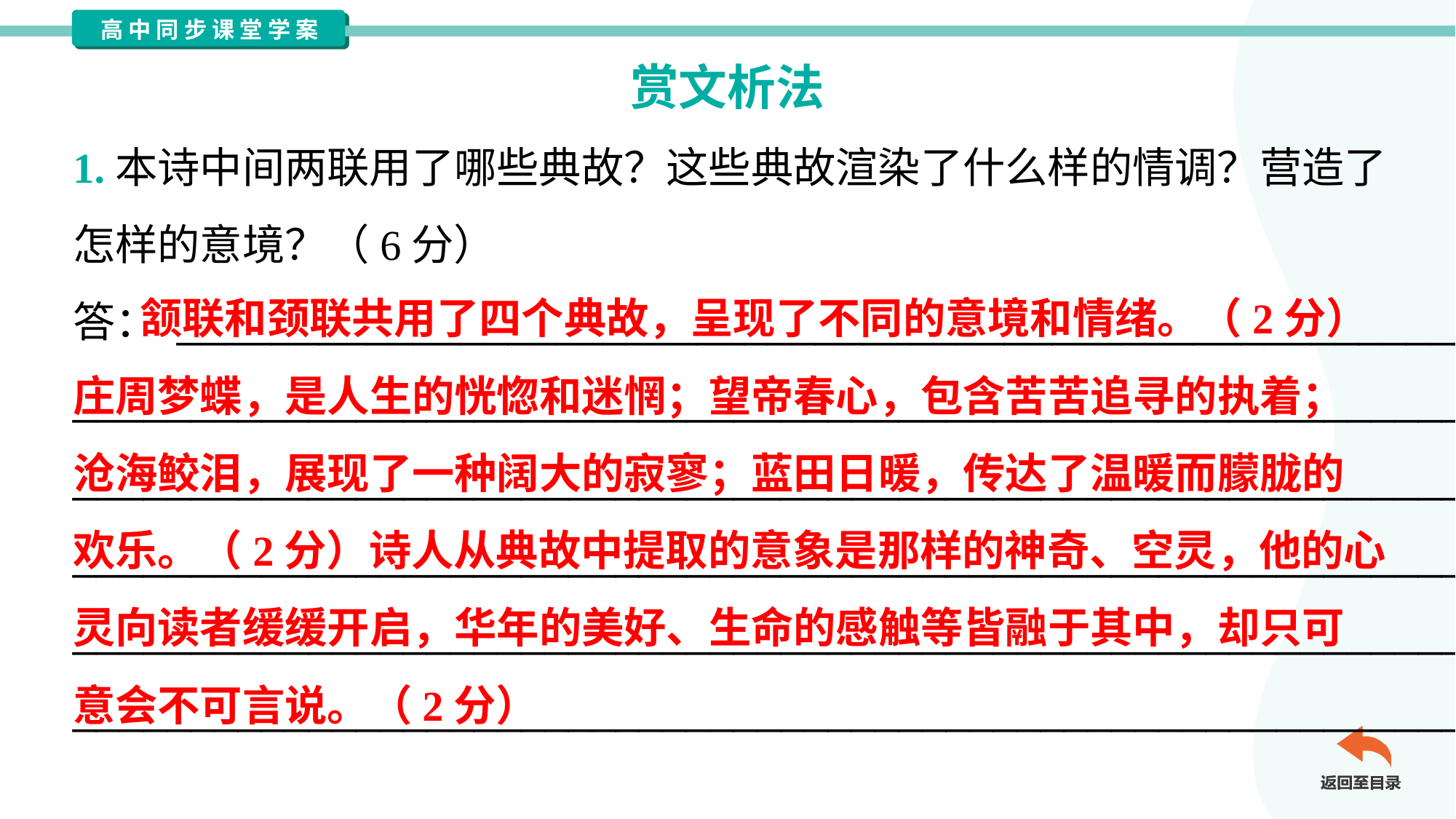

赏文析法
1.本诗中间两联用了哪些典故？这些典故渲染了什么样的情调？营造了
怎样的意境？（6分）
答： ________________________________________________________
_____________________________________________________________
_____________________________________________________________
_____________________________________________________________
_____________________________________________________________
_____________________________________________________________
      颔联和颈联共用了四个典故，呈现了不同的意境和情绪。（2分）
庄周梦蝶，是人生的恍惚和迷惘；望帝春心，包含苦苦追寻的执着；
沧海鲛泪，展现了一种阔大的寂寥；蓝田日暖，传达了温暖而朦胧的
欢乐。（2分）诗人从典故中提取的意象是那样的神奇、空灵，他的心
灵向读者缓缓开启，华年的美好、生命的感触等皆融于其中，却只可
意会不可言说。（2分）